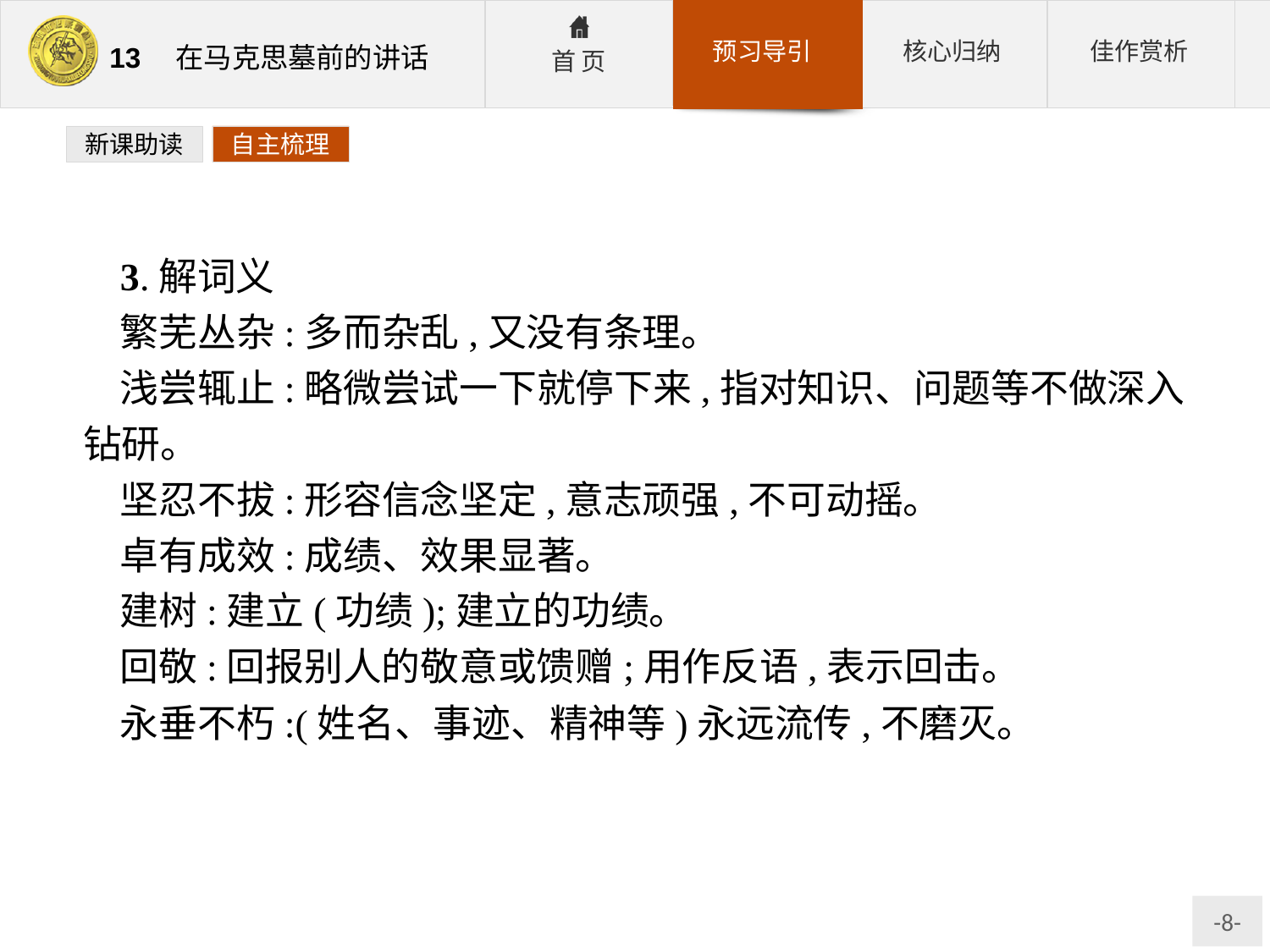

新课助读
自主梳理
3.解词义
繁芜丛杂:多而杂乱,又没有条理。
浅尝辄止:略微尝试一下就停下来,指对知识、问题等不做深入钻研。
坚忍不拔:形容信念坚定,意志顽强,不可动摇。
卓有成效:成绩、效果显著。
建树:建立(功绩);建立的功绩。
回敬:回报别人的敬意或馈赠;用作反语,表示回击。
永垂不朽:(姓名、事迹、精神等)永远流传,不磨灭。